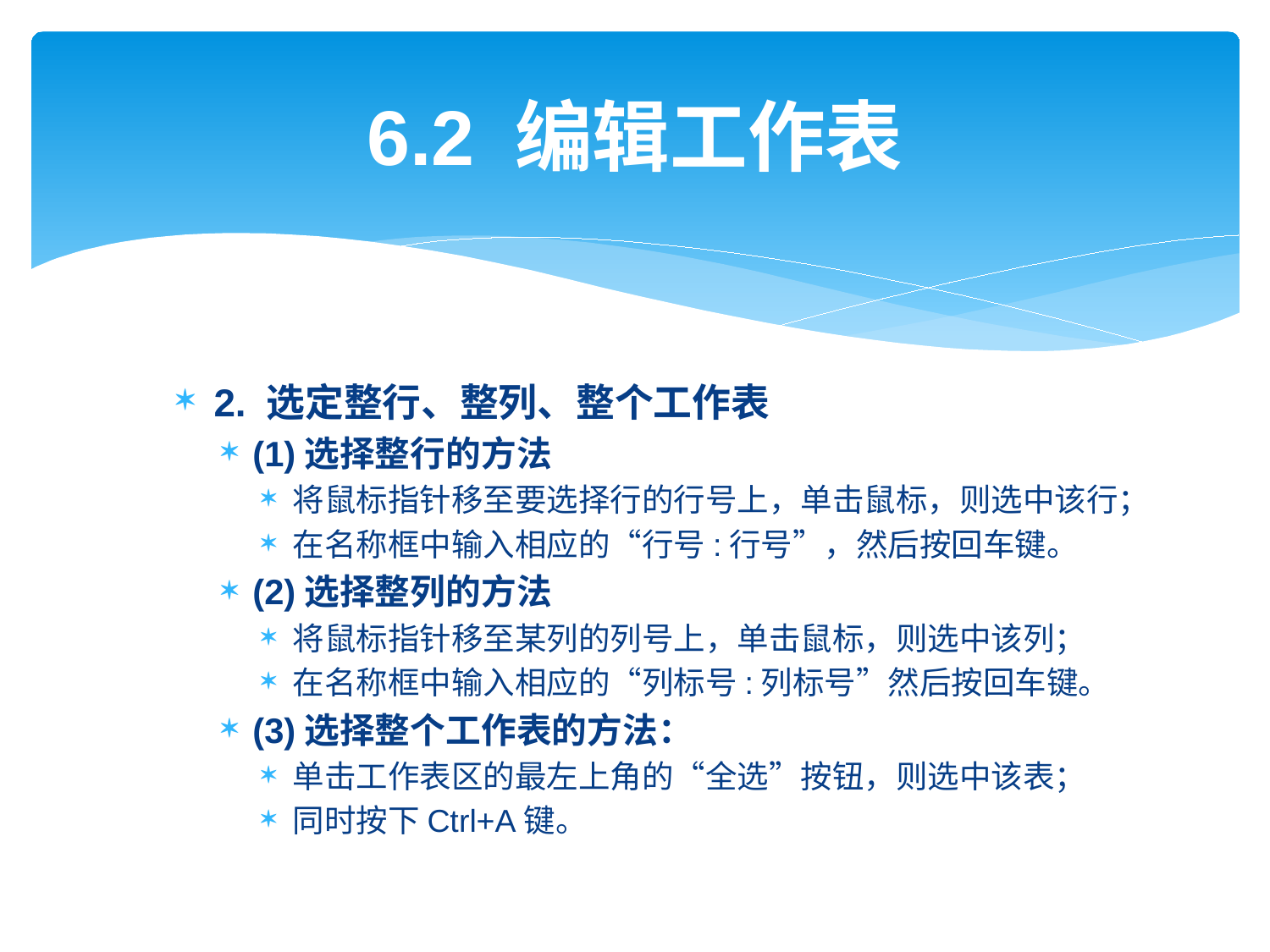

# 6.2 编辑工作表
2. 选定整行、整列、整个工作表
(1)选择整行的方法
将鼠标指针移至要选择行的行号上，单击鼠标，则选中该行；
在名称框中输入相应的“行号:行号”，然后按回车键。
(2)选择整列的方法
将鼠标指针移至某列的列号上，单击鼠标，则选中该列；
在名称框中输入相应的“列标号:列标号”然后按回车键。
(3)选择整个工作表的方法：
单击工作表区的最左上角的“全选”按钮，则选中该表；
同时按下Ctrl+A键。